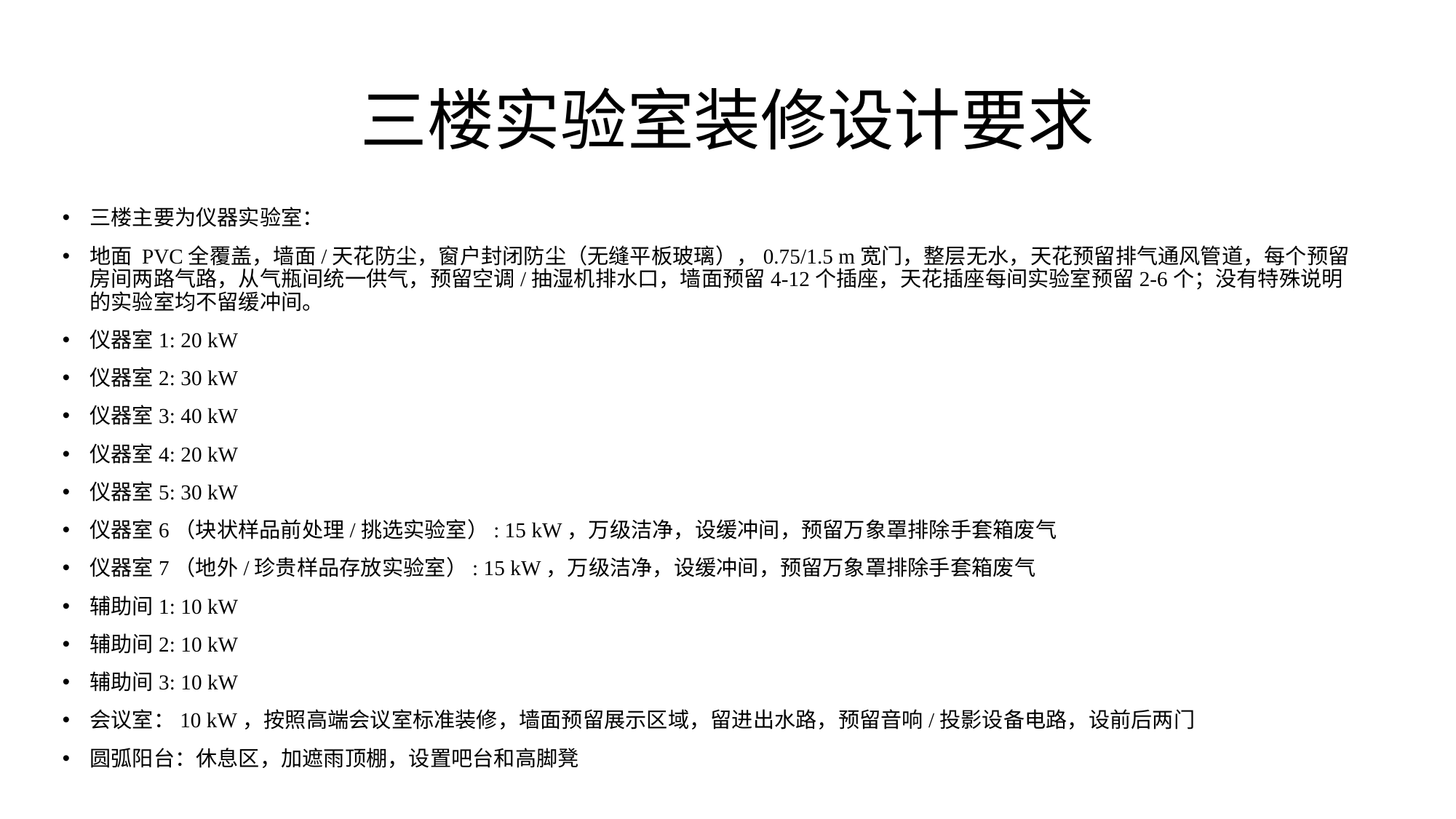

# 三楼实验室装修设计要求
三楼主要为仪器实验室：
地面 PVC全覆盖，墙面/天花防尘，窗户封闭防尘（无缝平板玻璃），0.75/1.5 m宽门，整层无水，天花预留排气通风管道，每个预留房间两路气路，从气瓶间统一供气，预留空调/抽湿机排水口，墙面预留4-12个插座，天花插座每间实验室预留2-6个；没有特殊说明的实验室均不留缓冲间。
仪器室1: 20 kW
仪器室2: 30 kW
仪器室3: 40 kW
仪器室4: 20 kW
仪器室5: 30 kW
仪器室6（块状样品前处理/挑选实验室）: 15 kW，万级洁净，设缓冲间，预留万象罩排除手套箱废气
仪器室7（地外/珍贵样品存放实验室）: 15 kW，万级洁净，设缓冲间，预留万象罩排除手套箱废气
辅助间1: 10 kW
辅助间2: 10 kW
辅助间3: 10 kW
会议室：10 kW，按照高端会议室标准装修，墙面预留展示区域，留进出水路，预留音响/投影设备电路，设前后两门
圆弧阳台：休息区，加遮雨顶棚，设置吧台和高脚凳